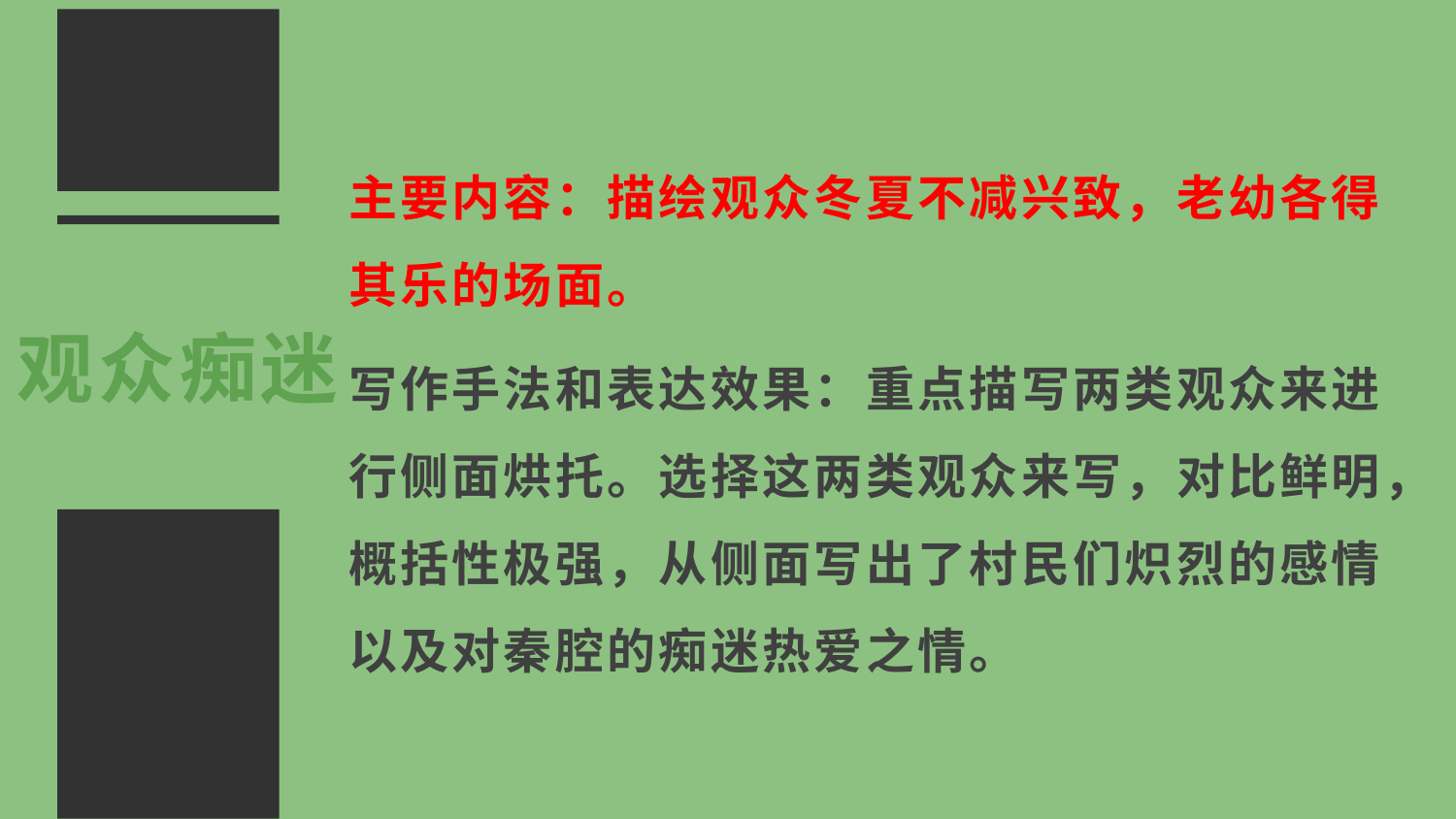

主要内容：描绘观众冬夏不减兴致，老幼各得其乐的场面。
写作手法和表达效果：重点描写两类观众来进行侧面烘托。选择这两类观众来写，对比鲜明，概括性极强，从侧面写出了村民们炽烈的感情以及对秦腔的痴迷热爱之情。

观众痴迷